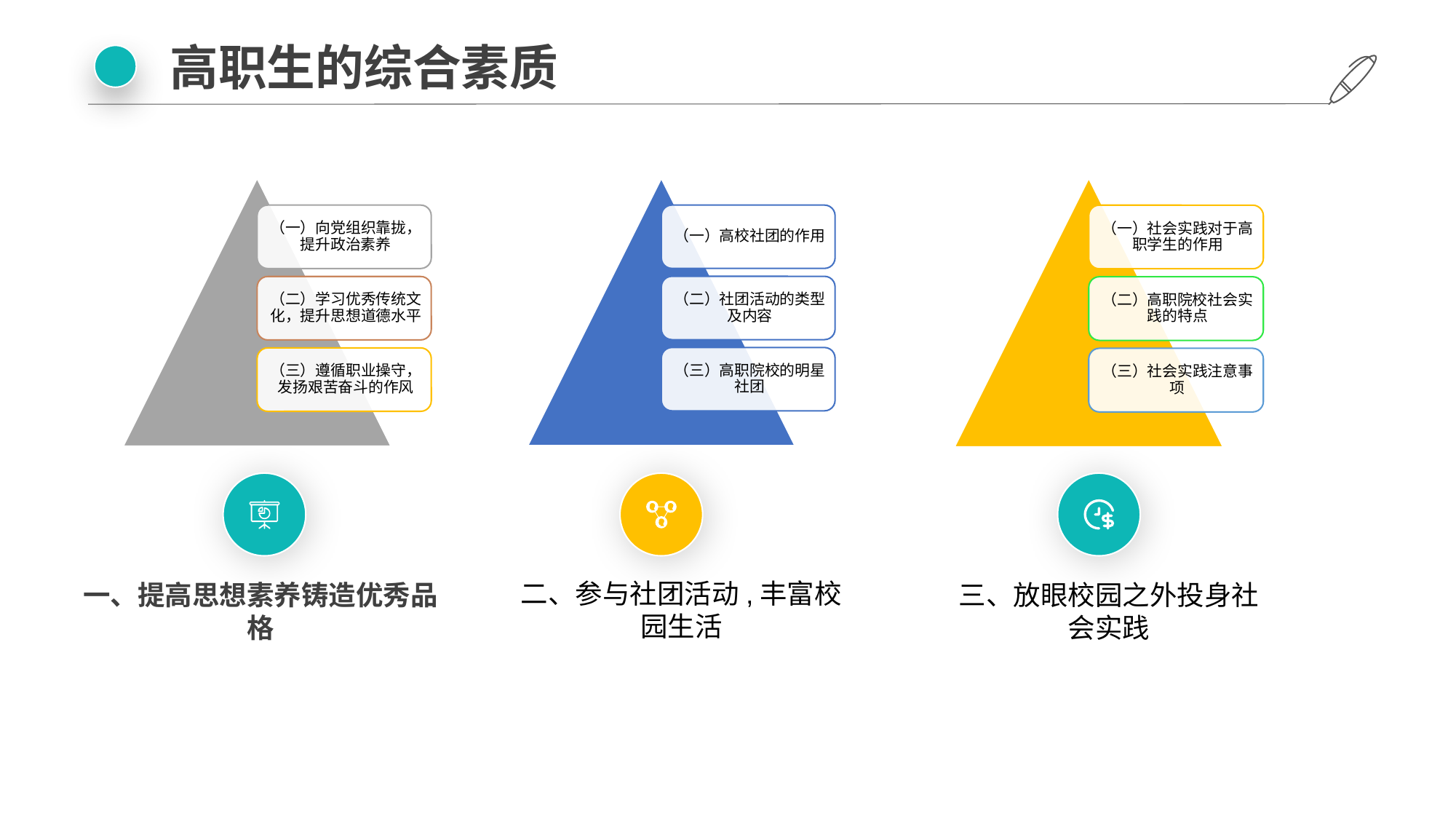

高职生的综合素质

（一）向党组织靠拢，提升政治素养
（二）学习优秀传统文化，提升思想道德水平
（三）遵循职业操守，发扬艰苦奋斗的作风
（一）社会实践对于高职学生的作用
（二）高职院校社会实践的特点
（三）社会实践注意事项
（一）高校社团的作用
（二）社团活动的类型及内容
（三）高职院校的明星社团

二、参与社团活动,丰富校园生活
一、提高思想素养铸造优秀品格
三、放眼校园之外投身社会实践